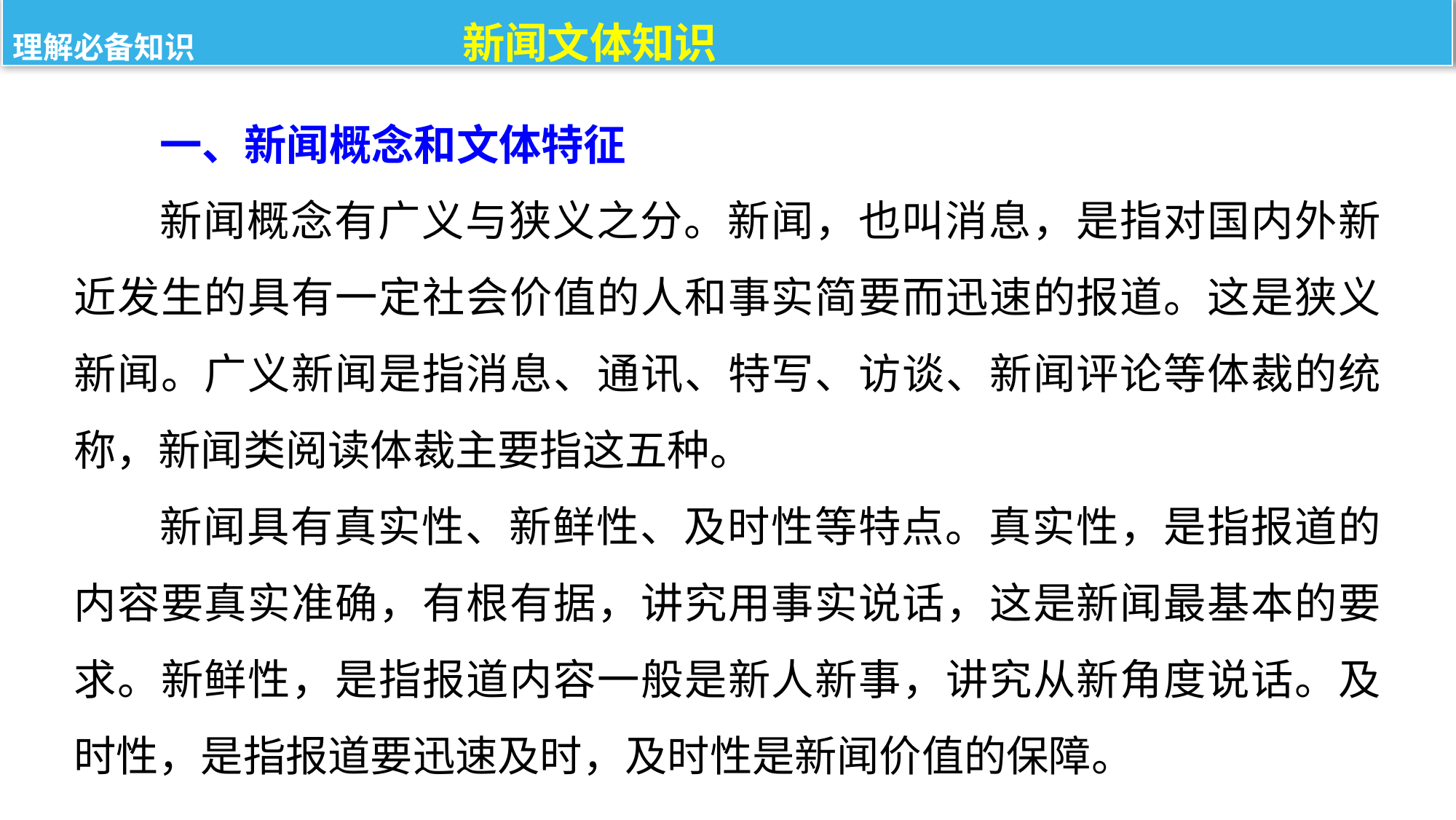

理解必备知识                                新闻文体知识
一、新闻概念和文体特征
新闻概念有广义与狭义之分。新闻，也叫消息，是指对国内外新近发生的具有一定社会价值的人和事实简要而迅速的报道。这是狭义新闻。广义新闻是指消息、通讯、特写、访谈、新闻评论等体裁的统称，新闻类阅读体裁主要指这五种。
新闻具有真实性、新鲜性、及时性等特点。真实性，是指报道的内容要真实准确，有根有据，讲究用事实说话，这是新闻最基本的要求。新鲜性，是指报道内容一般是新人新事，讲究从新角度说话。及时性，是指报道要迅速及时，及时性是新闻价值的保障。